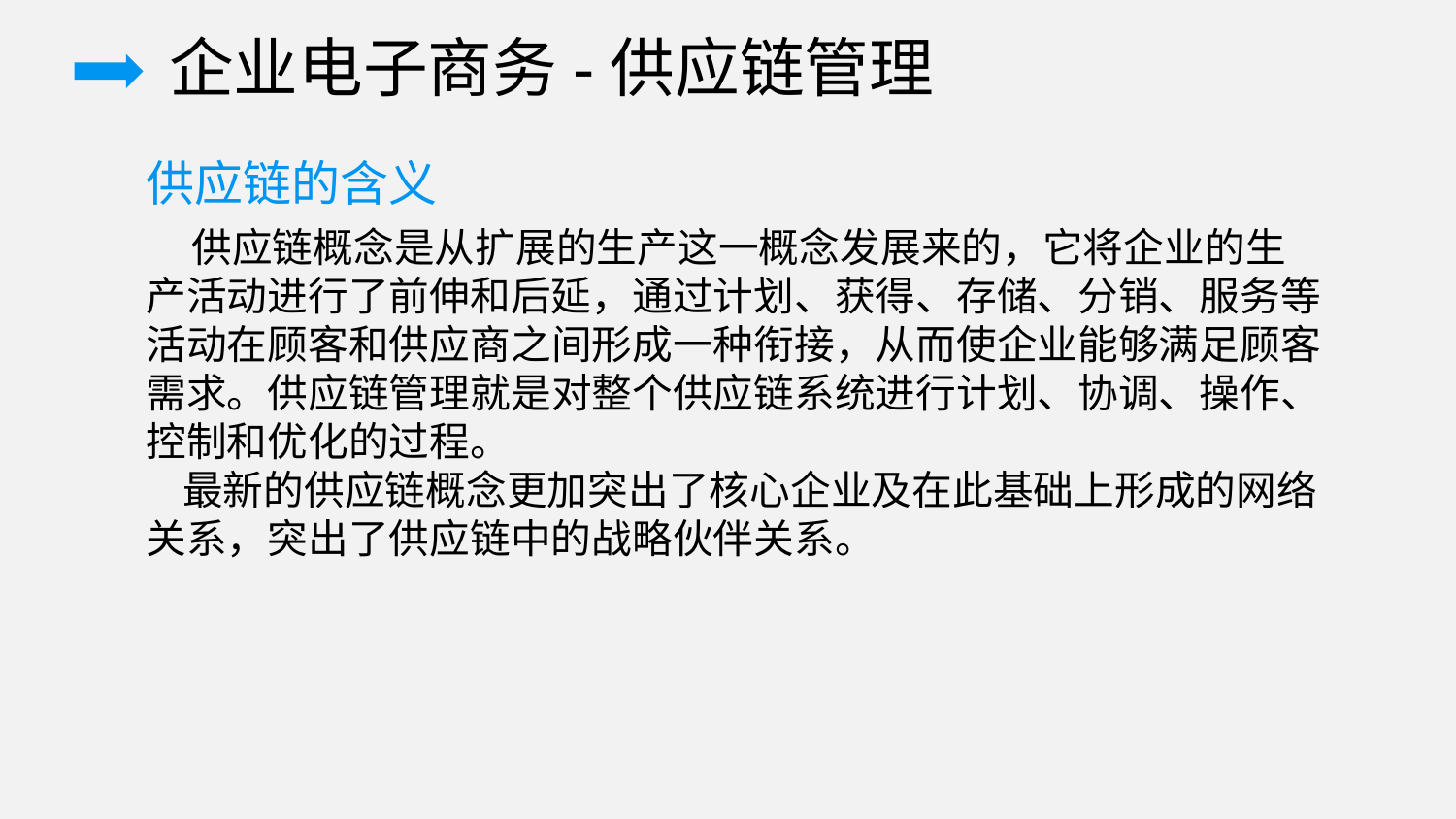

企业电子商务-供应链管理
供应链的含义

    供应链概念是从扩展的生产这一概念发展来的，它将企业的生产活动进行了前伸和后延，通过计划、获得、存储、分销、服务等活动在顾客和供应商之间形成一种衔接，从而使企业能够满足顾客需求。供应链管理就是对整个供应链系统进行计划、协调、操作、控制和优化的过程。
   最新的供应链概念更加突出了核心企业及在此基础上形成的网络关系，突出了供应链中的战略伙伴关系。